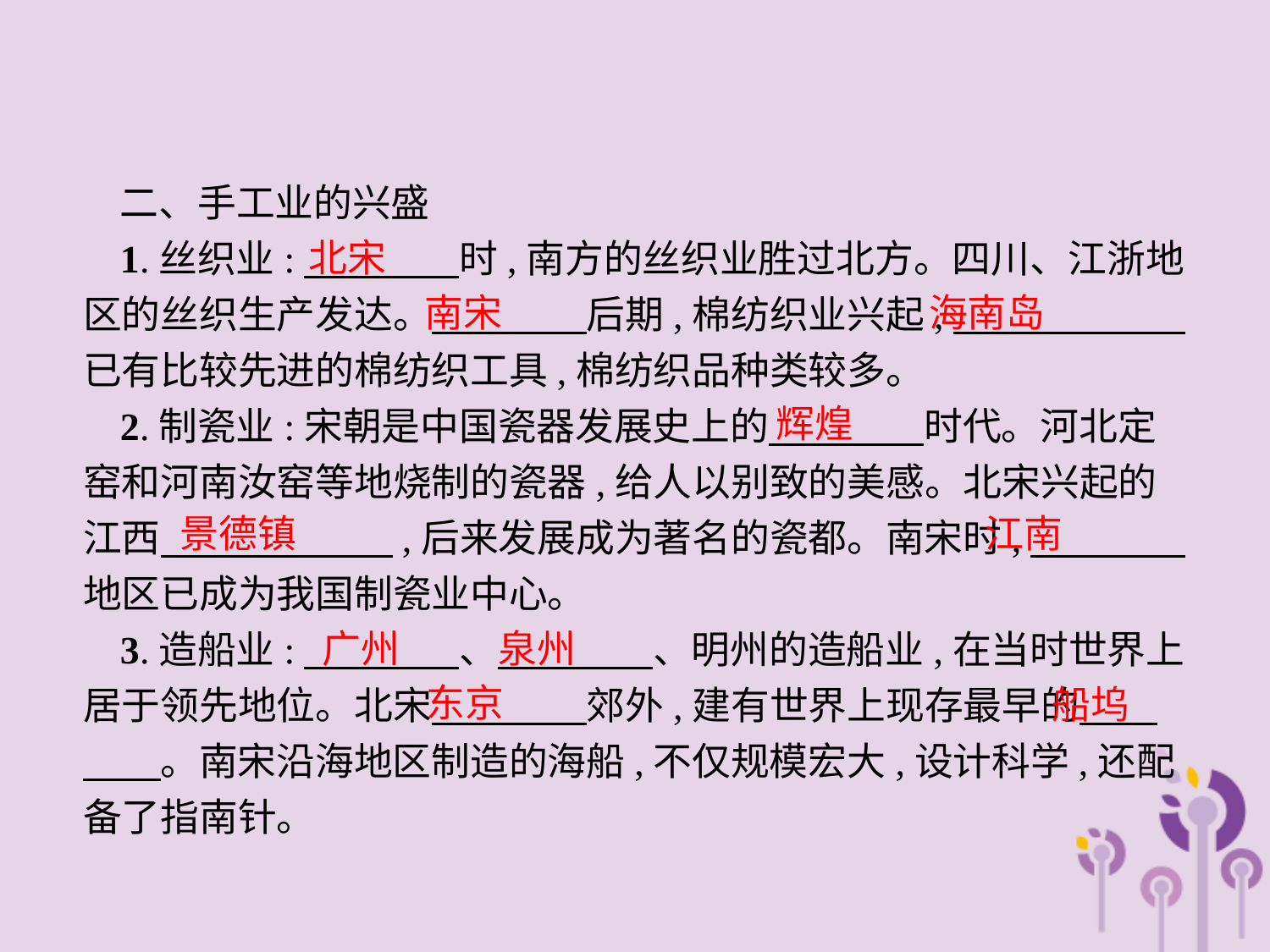

二、手工业的兴盛
1.丝织业:　　　　时,南方的丝织业胜过北方。四川、江浙地区的丝织生产发达。　　　　后期,棉纺织业兴起,　　　　　　已有比较先进的棉纺织工具,棉纺织品种类较多。
2.制瓷业:宋朝是中国瓷器发展史上的　　　　时代。河北定窑和河南汝窑等地烧制的瓷器,给人以别致的美感。北宋兴起的江西　　　　　　,后来发展成为著名的瓷都。南宋时,　　　　地区已成为我国制瓷业中心。
3.造船业:　　　　、　　　　、明州的造船业,在当时世界上居于领先地位。北宋　　　　郊外,建有世界上现存最早的　　　　。南宋沿海地区制造的海船,不仅规模宏大,设计科学,还配备了指南针。
北宋
南宋
海南岛
辉煌
景德镇
江南
广州　       泉州
东京
船坞